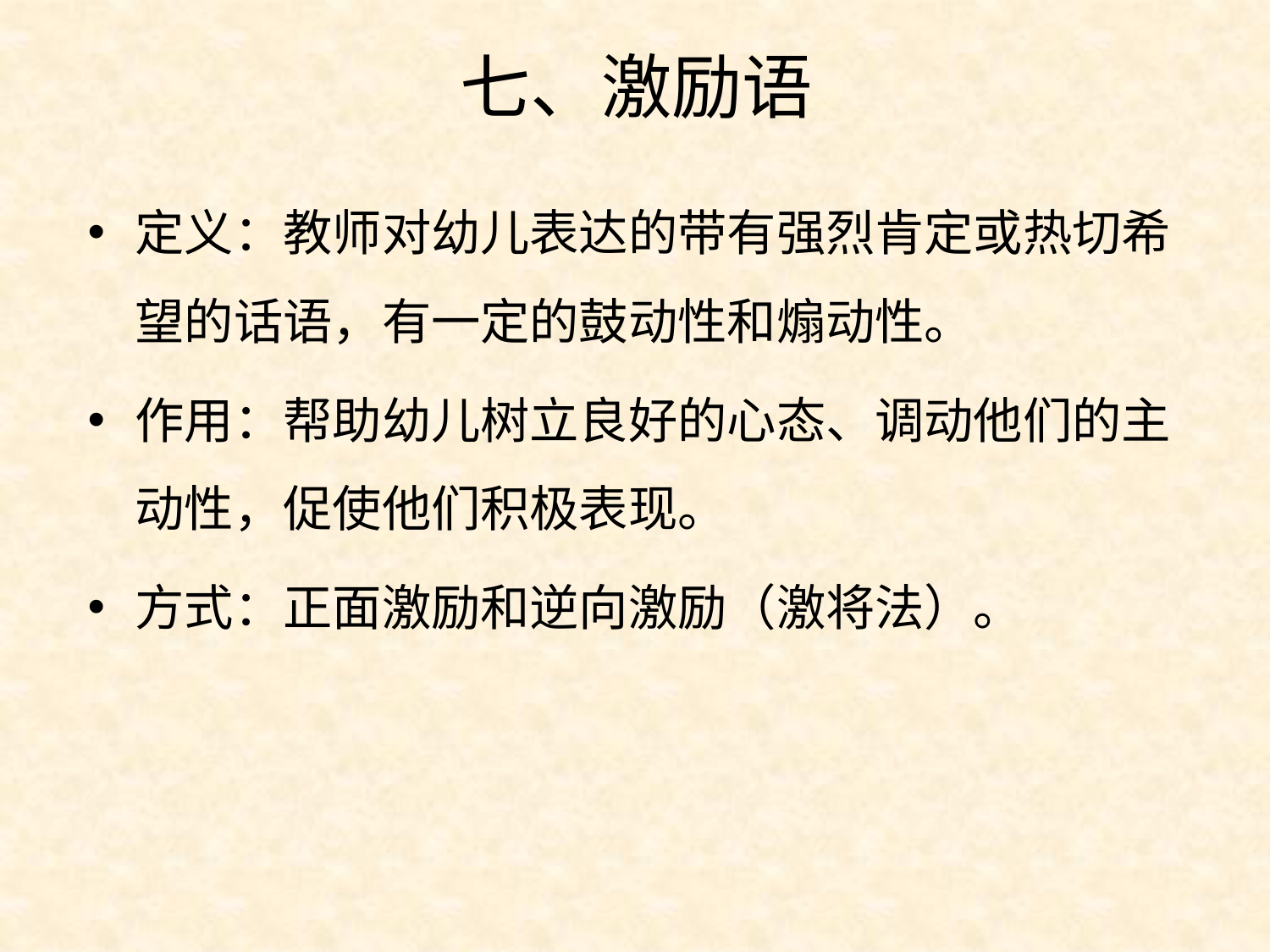

# 七、激励语
定义：教师对幼儿表达的带有强烈肯定或热切希望的话语，有一定的鼓动性和煽动性。
作用：帮助幼儿树立良好的心态、调动他们的主动性，促使他们积极表现。
方式：正面激励和逆向激励（激将法）。